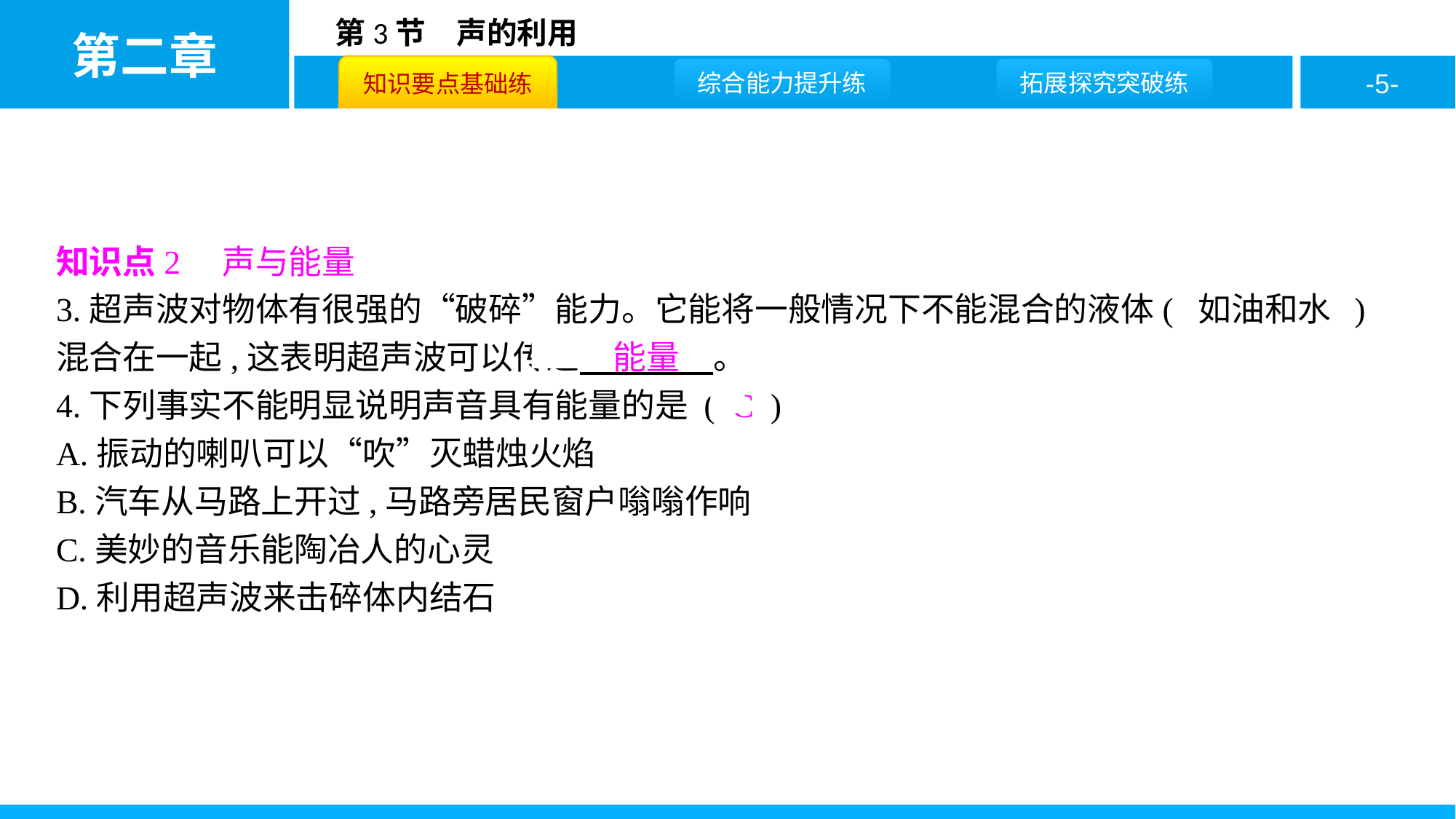

知识点2　声与能量
3.超声波对物体有很强的“破碎”能力。它能将一般情况下不能混合的液体(  如油和水  )混合在一起,这表明超声波可以传递　能量　。
4.下列事实不能明显说明声音具有能量的是 (  C  )
A.振动的喇叭可以“吹”灭蜡烛火焰
B.汽车从马路上开过,马路旁居民窗户嗡嗡作响
C.美妙的音乐能陶冶人的心灵
D.利用超声波来击碎体内结石